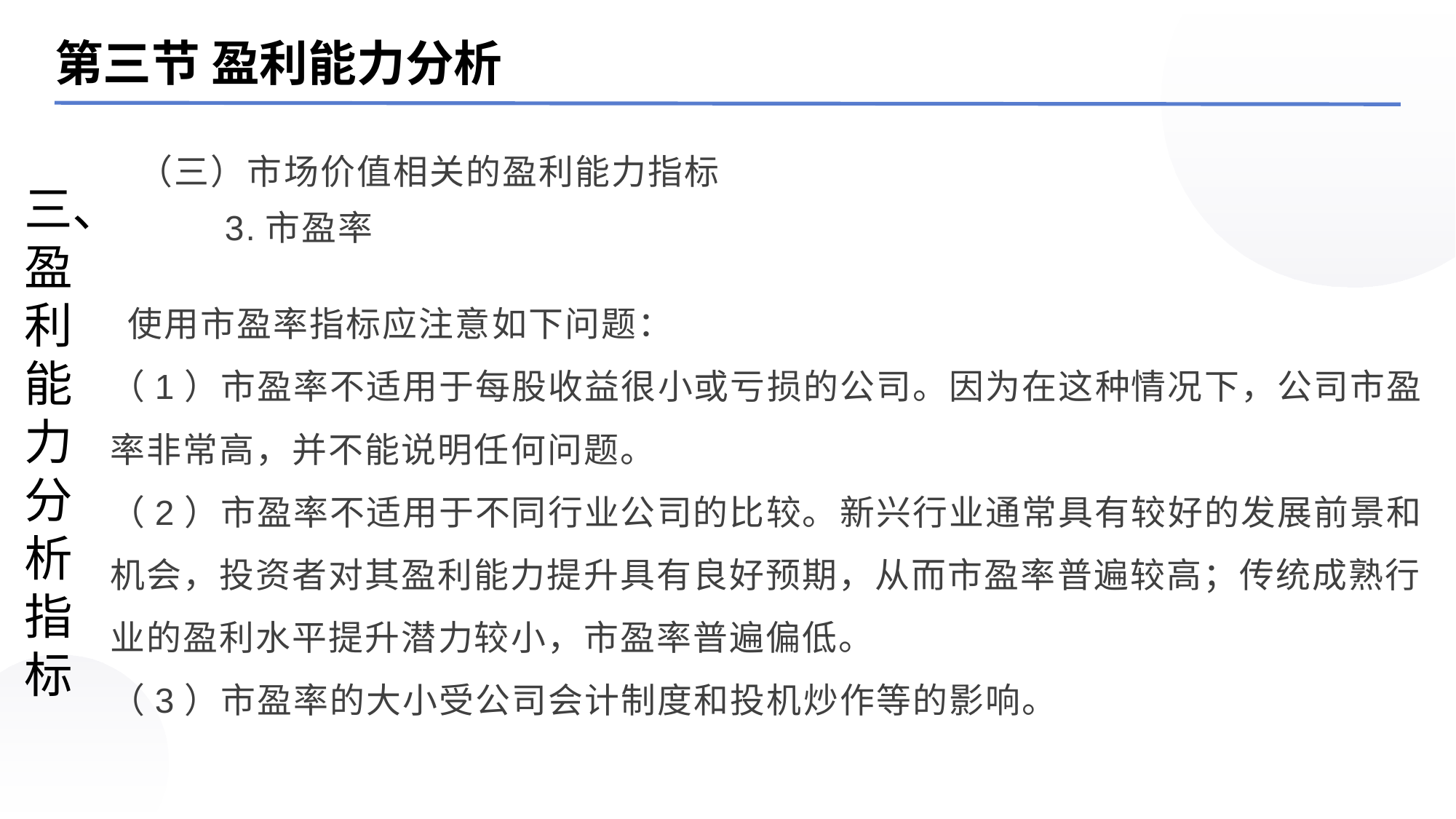

第三节 盈利能力分析
（三）市场价值相关的盈利能力指标
三、盈利能力分析指标
3.市盈率
 使用市盈率指标应注意如下问题：
（1）市盈率不适用于每股收益很小或亏损的公司。因为在这种情况下，公司市盈率非常高，并不能说明任何问题。
（2）市盈率不适用于不同行业公司的比较。新兴行业通常具有较好的发展前景和机会，投资者对其盈利能力提升具有良好预期，从而市盈率普遍较高；传统成熟行业的盈利水平提升潜力较小，市盈率普遍偏低。
（3）市盈率的大小受公司会计制度和投机炒作等的影响。

74